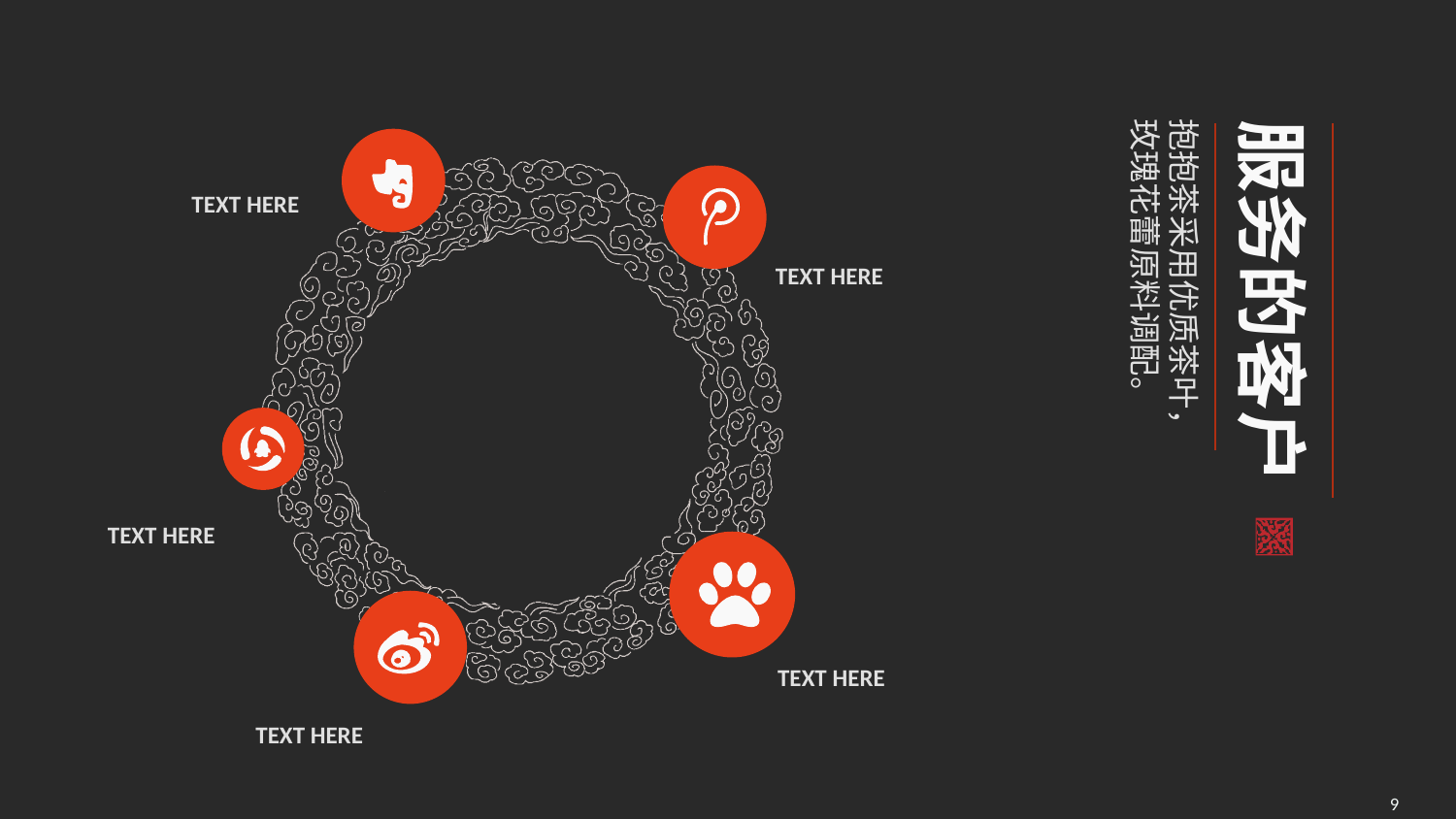

服务的客户
抱抱茶采用优质茶叶，玫瑰花蕾原料调配。

TEXT HERE

TEXT HERE

TEXT HERE

TEXT HERE
TEXT HERE